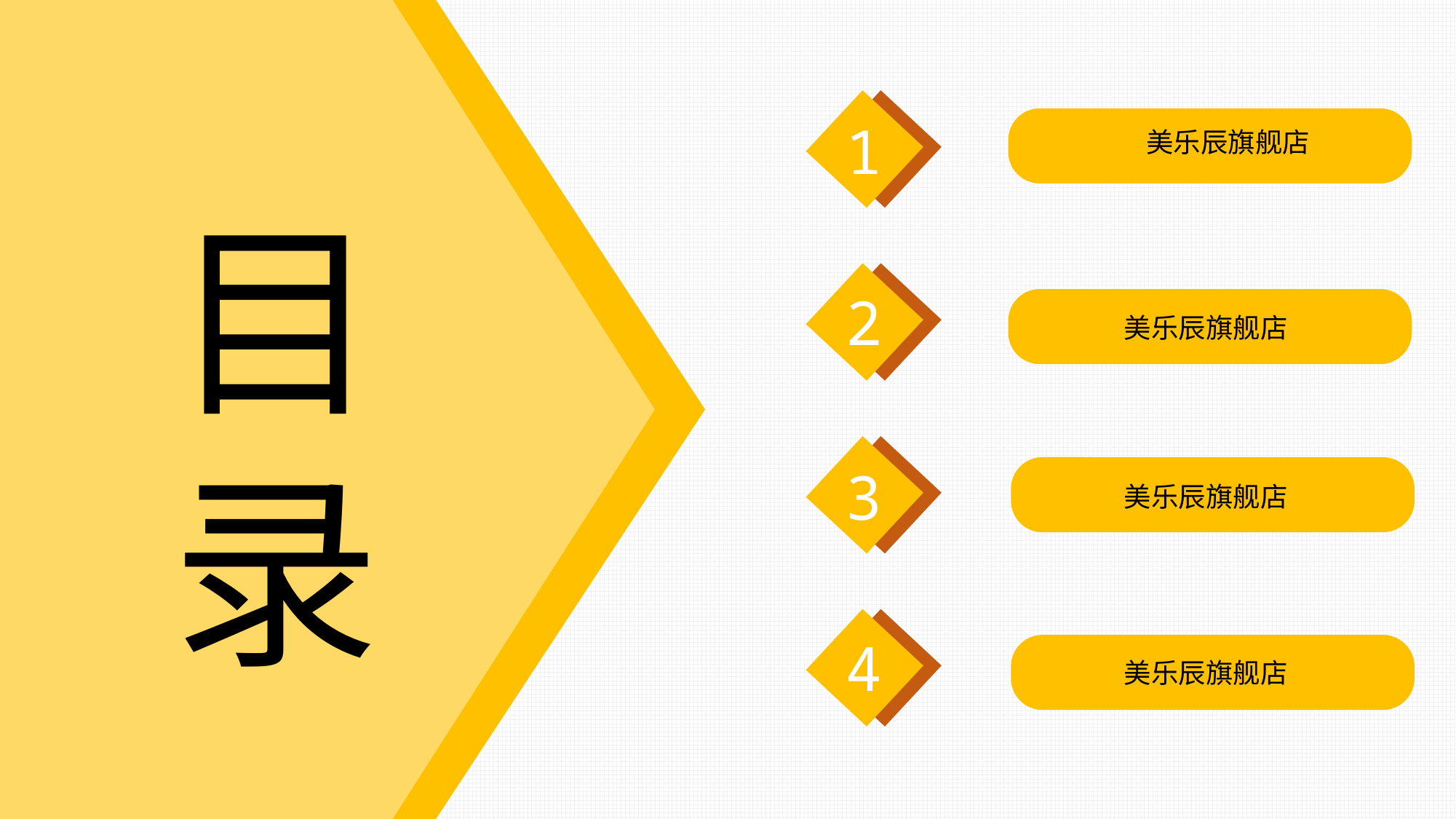

1
美乐辰旗舰店
目录
2

美乐辰旗舰店

3

美乐辰旗舰店

4

美乐辰旗舰店